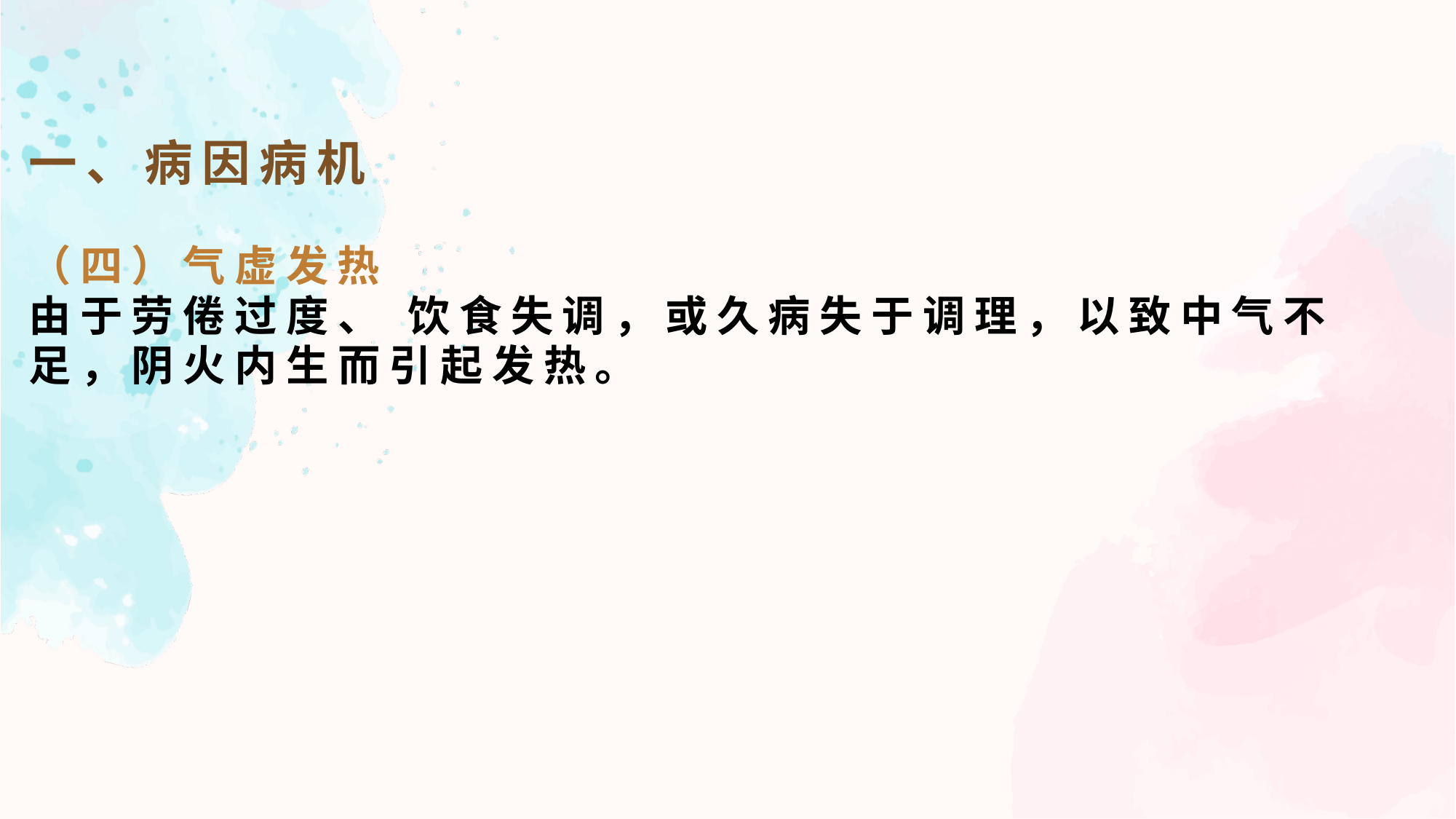

一、病因病机

（四）气虚发热
由于劳倦过度、 饮食失调，或久病失于调理，以致中气不足，阴火内生而引起发热。